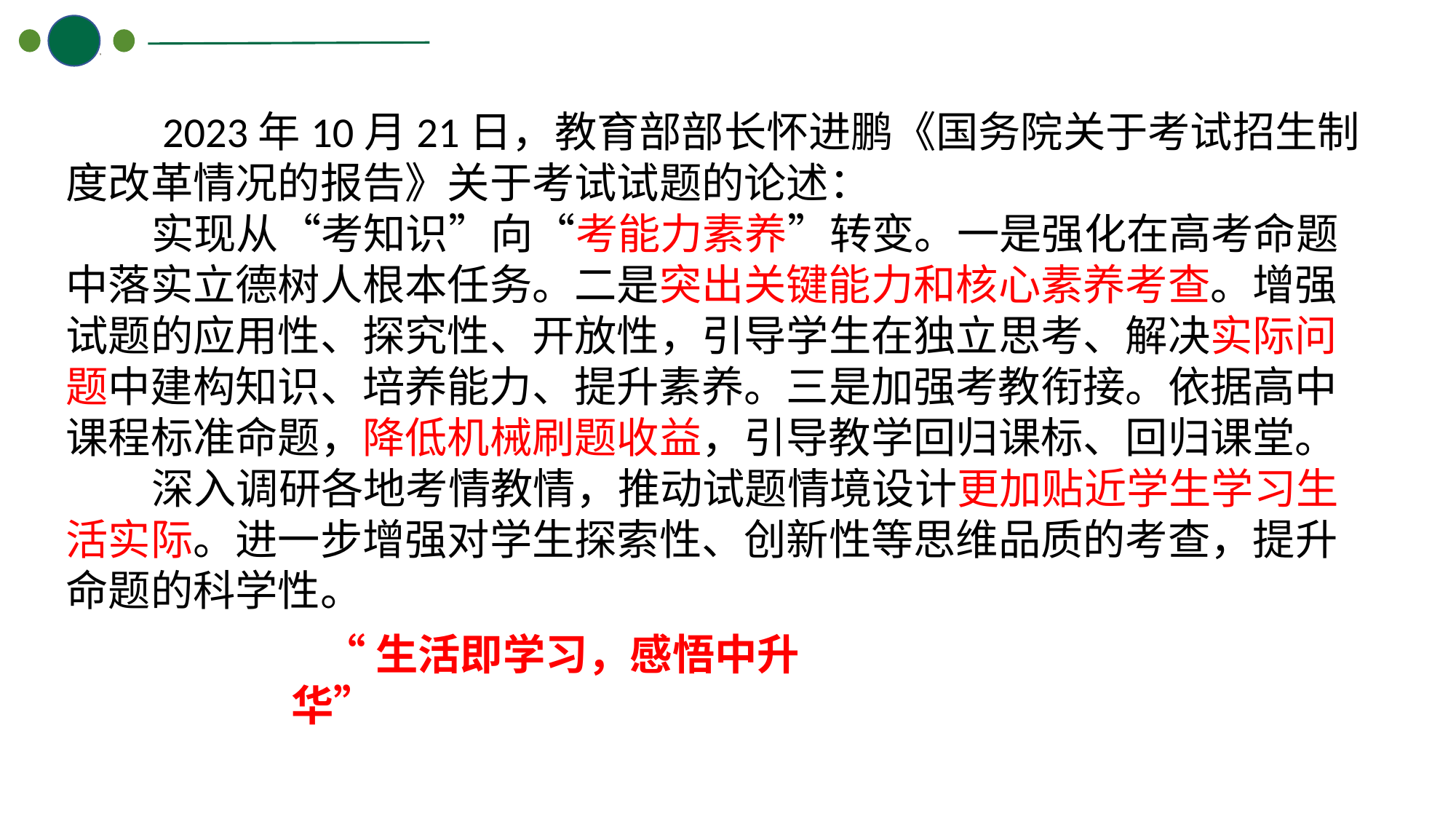

2023年10月21日，教育部部长怀进鹏《国务院关于考试招生制度改革情况的报告》关于考试试题的论述：
        实现从“考知识”向“考能力素养”转变。一是强化在高考命题中落实立德树人根本任务。二是突出关键能力和核心素养考查。增强试题的应用性、探究性、开放性，引导学生在独立思考、解决实际问题中建构知识、培养能力、提升素养。三是加强考教衔接。依据高中课程标准命题，降低机械刷题收益，引导教学回归课标、回归课堂。
        深入调研各地考情教情，推动试题情境设计更加贴近学生学习生活实际。进一步增强对学生探索性、创新性等思维品质的考查，提升命题的科学性。
“生活即学习，感悟中升华”